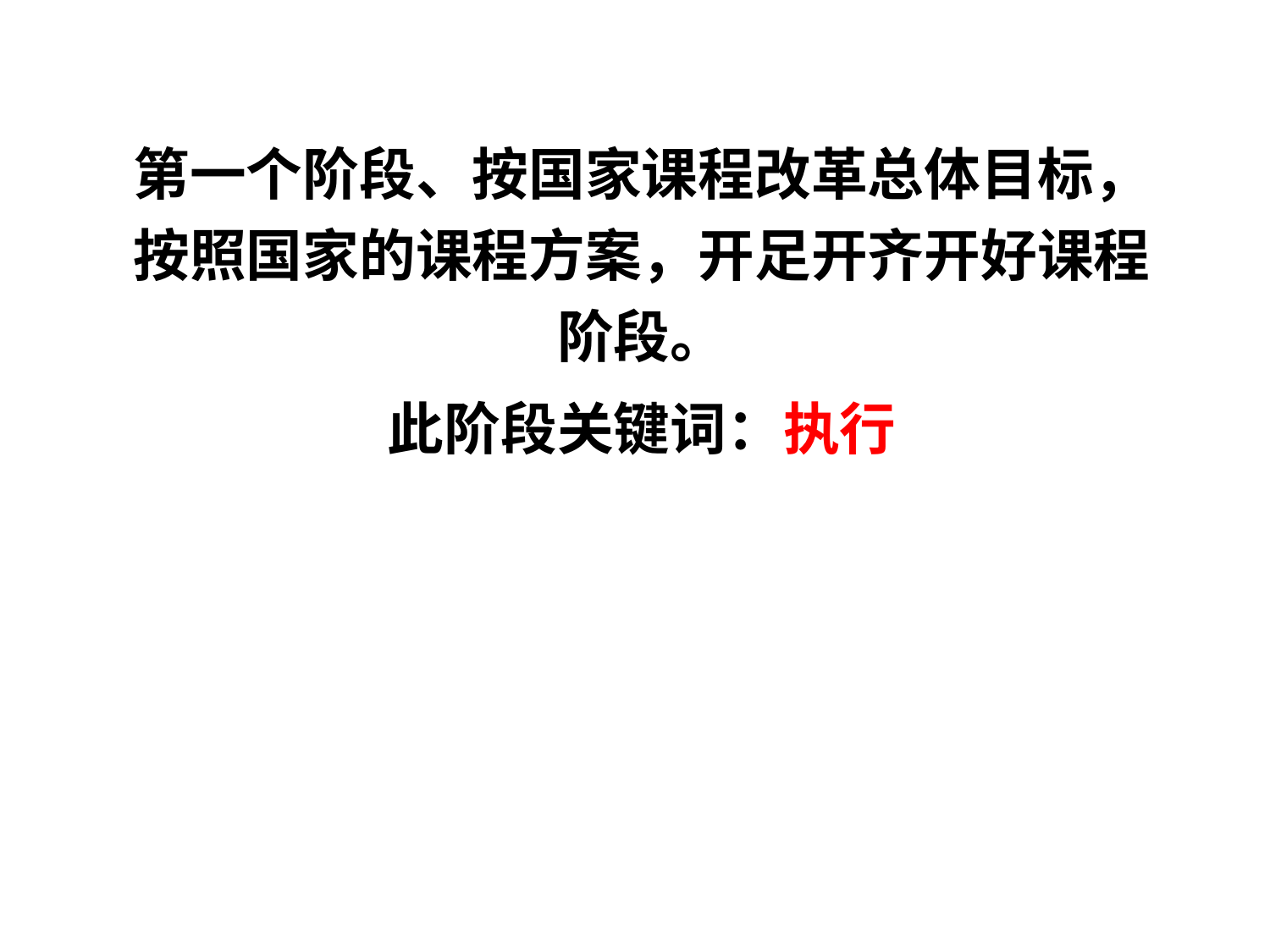

第一个阶段、按国家课程改革总体目标，按照国家的课程方案，开足开齐开好课程阶段。
此阶段关键词：执行